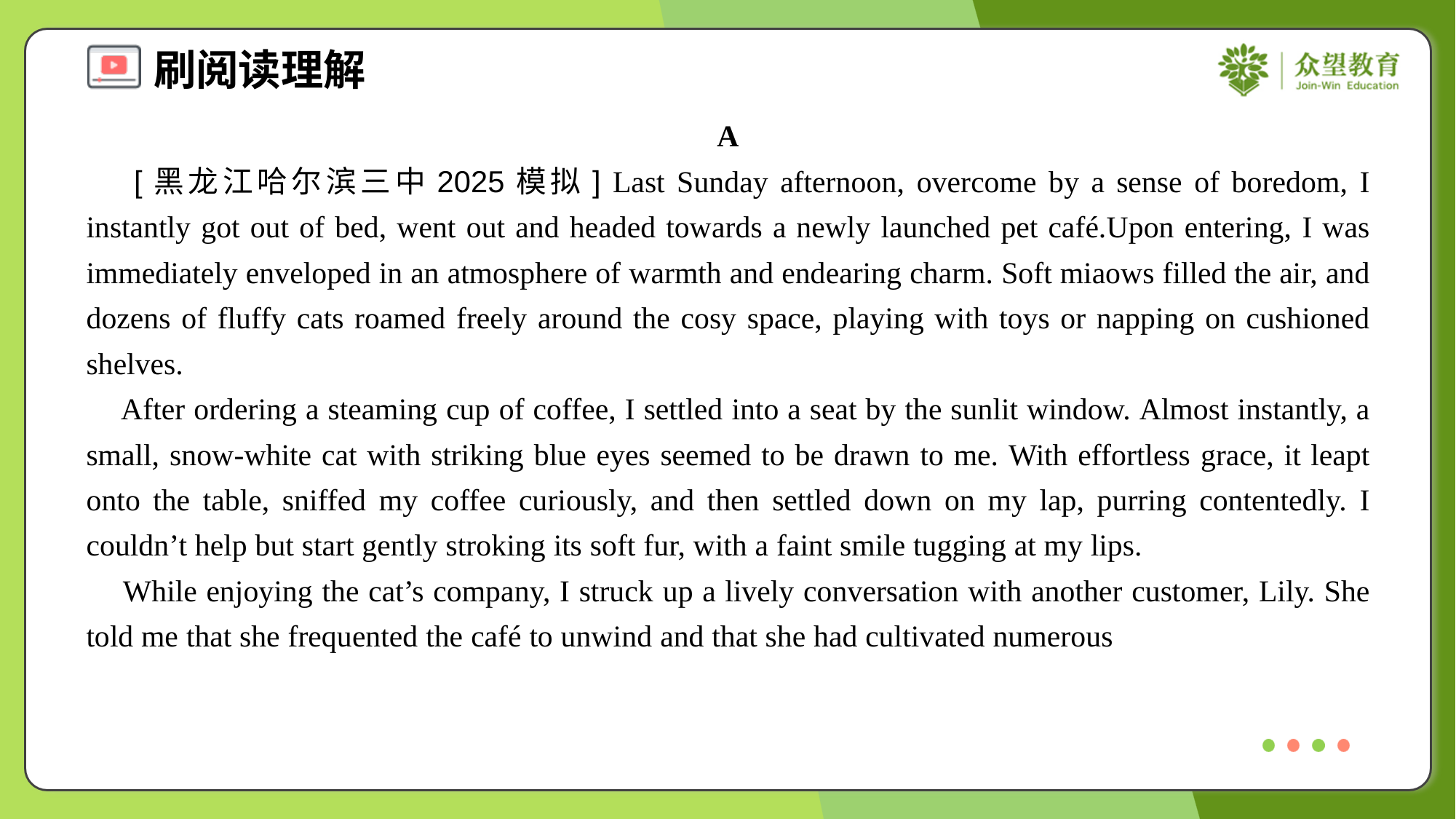

A
    [黑龙江哈尔滨三中2025模拟] Last Sunday afternoon, overcome by a sense of boredom, I instantly got out of bed, went out and headed towards a newly launched pet café.Upon entering, I was immediately enveloped in an atmosphere of warmth and endearing charm. Soft miaows filled the air, and dozens of fluffy cats roamed freely around the cosy space, playing with toys or napping on cushioned shelves.
    After ordering a steaming cup of coffee, I settled into a seat by the sunlit window. Almost instantly, a small, snow-white cat with striking blue eyes seemed to be drawn to me. With effortless grace, it leapt onto the table, sniffed my coffee curiously, and then settled down on my lap, purring contentedly. I couldn’t help but start gently stroking its soft fur, with a faint smile tugging at my lips.
    While enjoying the cat’s company, I struck up a lively conversation with another customer, Lily. She told me that she frequented the café to unwind and that she had cultivated numerous